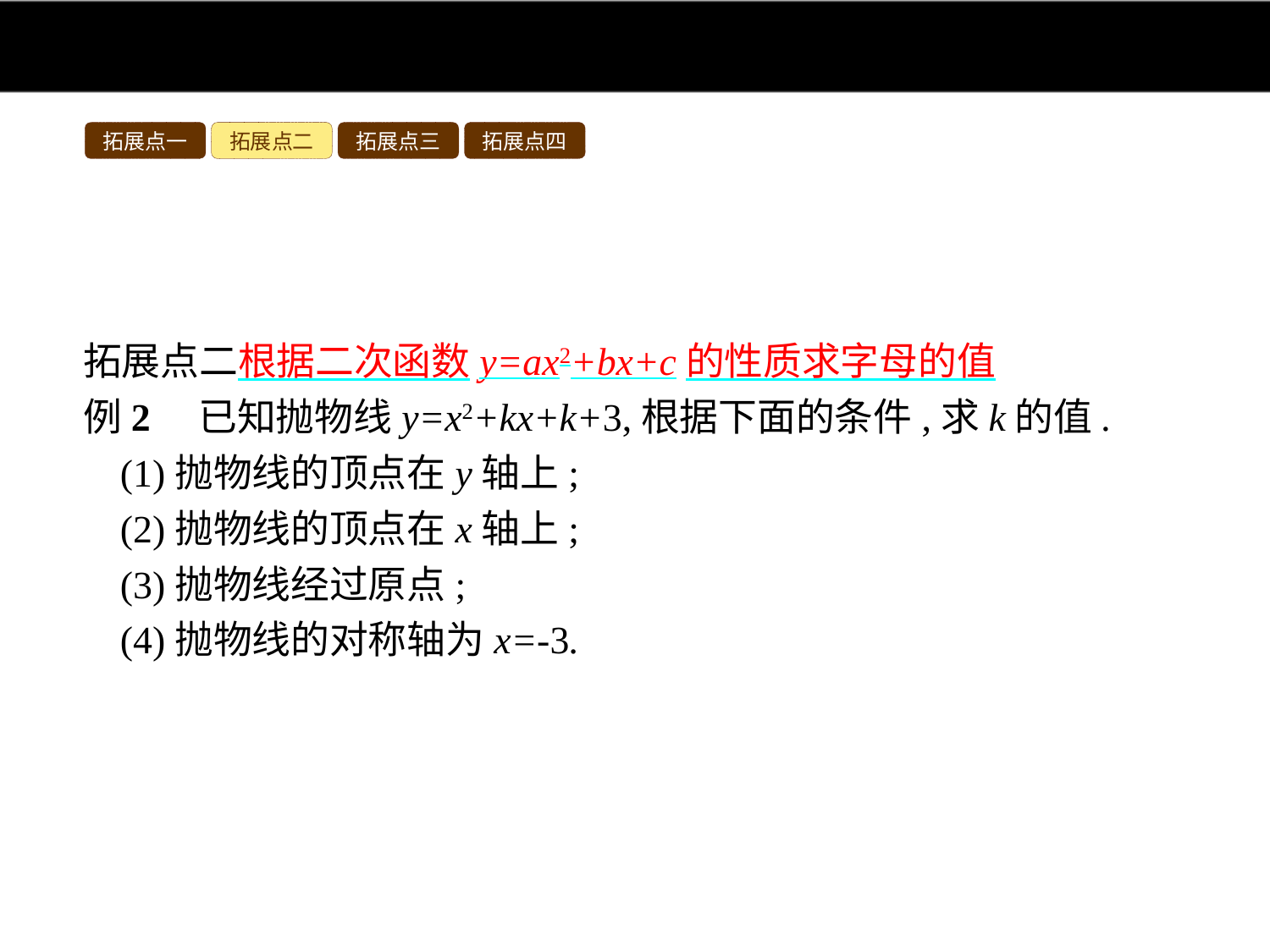

拓展点一
拓展点二
拓展点三
拓展点四
拓展点二根据二次函数y=ax2+bx+c的性质求字母的值
例2　已知抛物线y=x2+kx+k+3,根据下面的条件,求k的值.
(1)抛物线的顶点在y轴上;
(2)抛物线的顶点在x轴上;
(3)抛物线经过原点;
(4)抛物线的对称轴为x=-3.